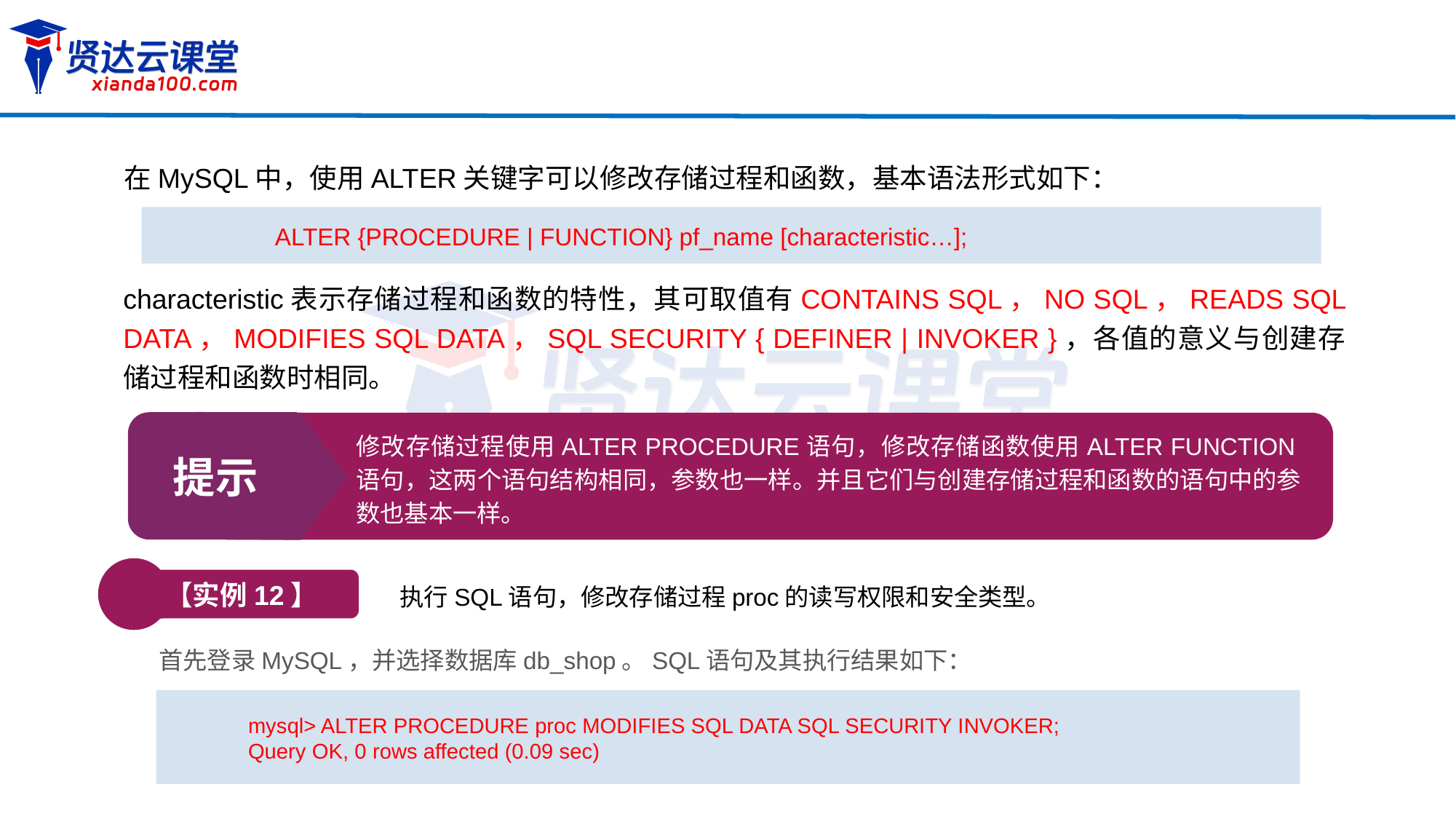

在MySQL中，使用ALTER关键字可以修改存储过程和函数，基本语法形式如下：

ALTER {PROCEDURE | FUNCTION} pf_name [characteristic…];
characteristic表示存储过程和函数的特性，其可取值有CONTAINS SQL，NO SQL，READS SQL DATA，MODIFIES SQL DATA，SQL SECURITY { DEFINER | INVOKER }，各值的意义与创建存储过程和函数时相同。
提示

修改存储过程使用ALTER PROCEDURE语句，修改存储函数使用ALTER FUNCTION语句，这两个语句结构相同，参数也一样。并且它们与创建存储过程和函数的语句中的参数也基本一样。

【实例12】
执行SQL语句，修改存储过程proc的读写权限和安全类型。
首先登录MySQL，并选择数据库db_shop。SQL语句及其执行结果如下：

mysql> ALTER PROCEDURE proc MODIFIES SQL DATA SQL SECURITY INVOKER;
Query OK, 0 rows affected (0.09 sec)